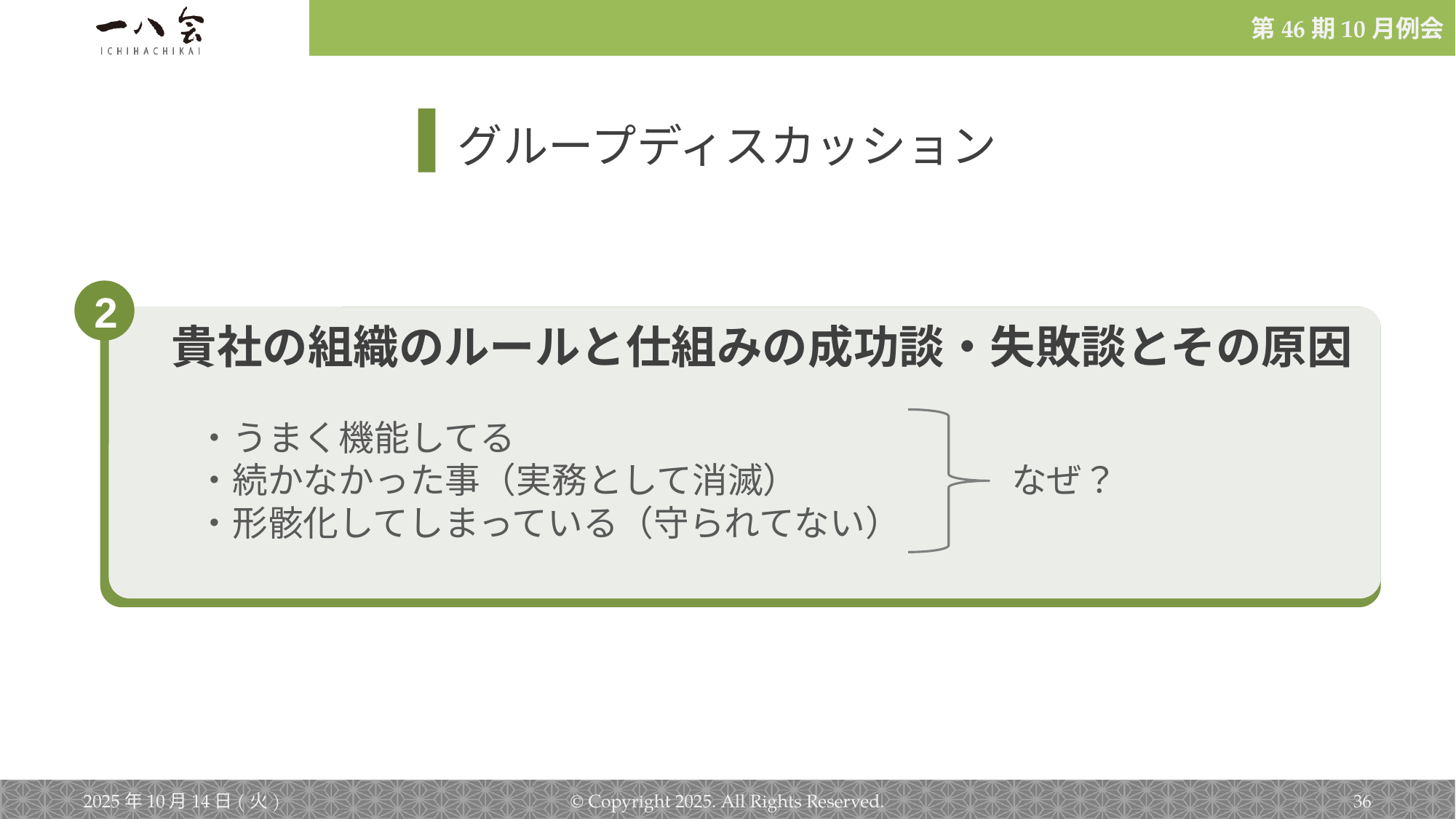

グループディスカッション
2

　貴社の組織のルールと仕組みの成功談・失敗談とその原因

　　・うまく機能してる
　　・続かなかった事（実務として消滅）　　　　　　なぜ？
　　・形骸化してしまっている（守られてない）

2025年10月14日(火)
© Copyright 2025. All Rights Reserved.
36